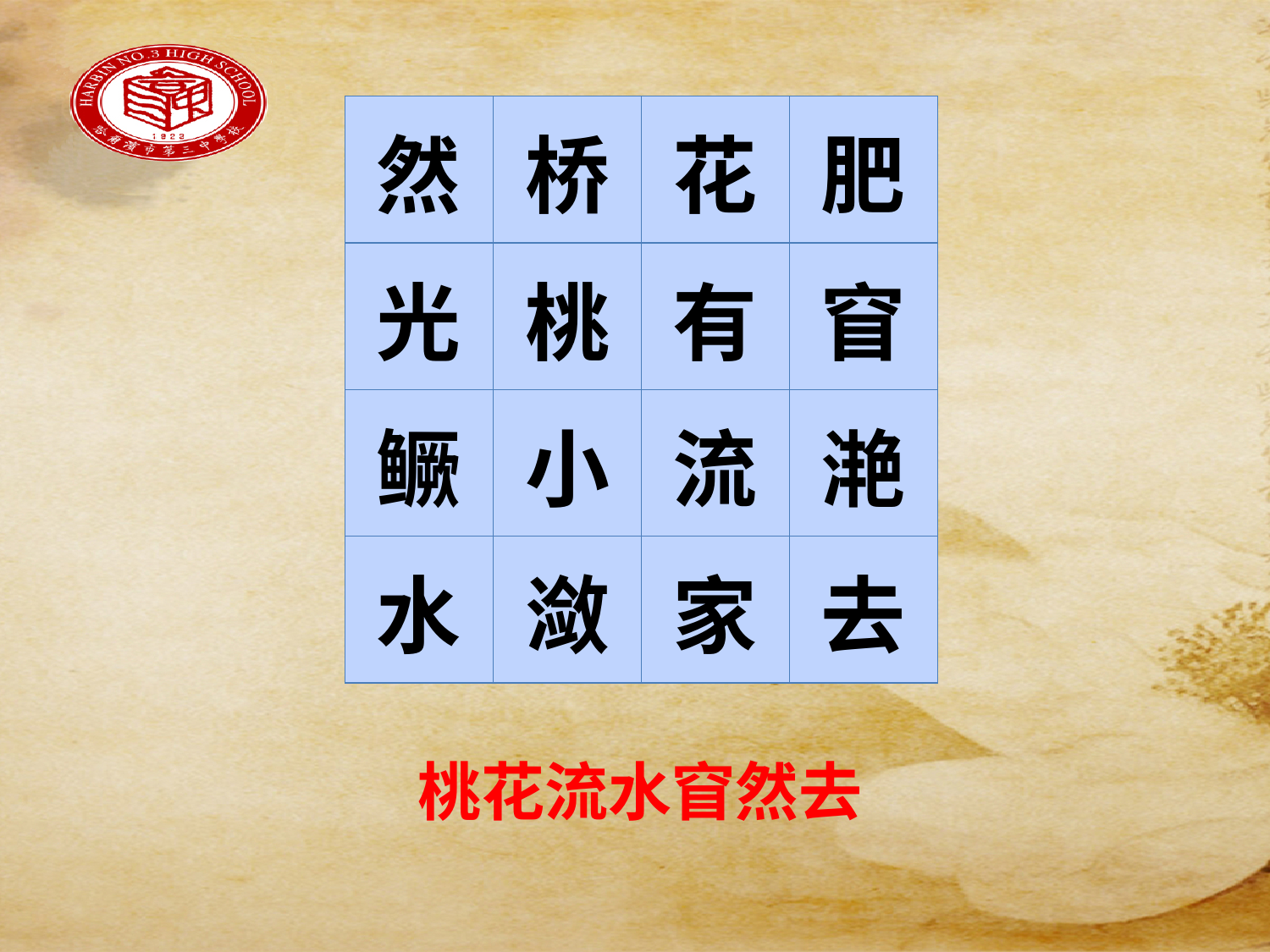

#
| 然 | 桥 | 花 | 肥 |
| --- | --- | --- | --- |
| 光 | 桃 | 有 | 窅 |
| 鳜 | 小 | 流 | 滟 |
| 水 | 潋 | 家 | 去 |
桃花流水窅然去